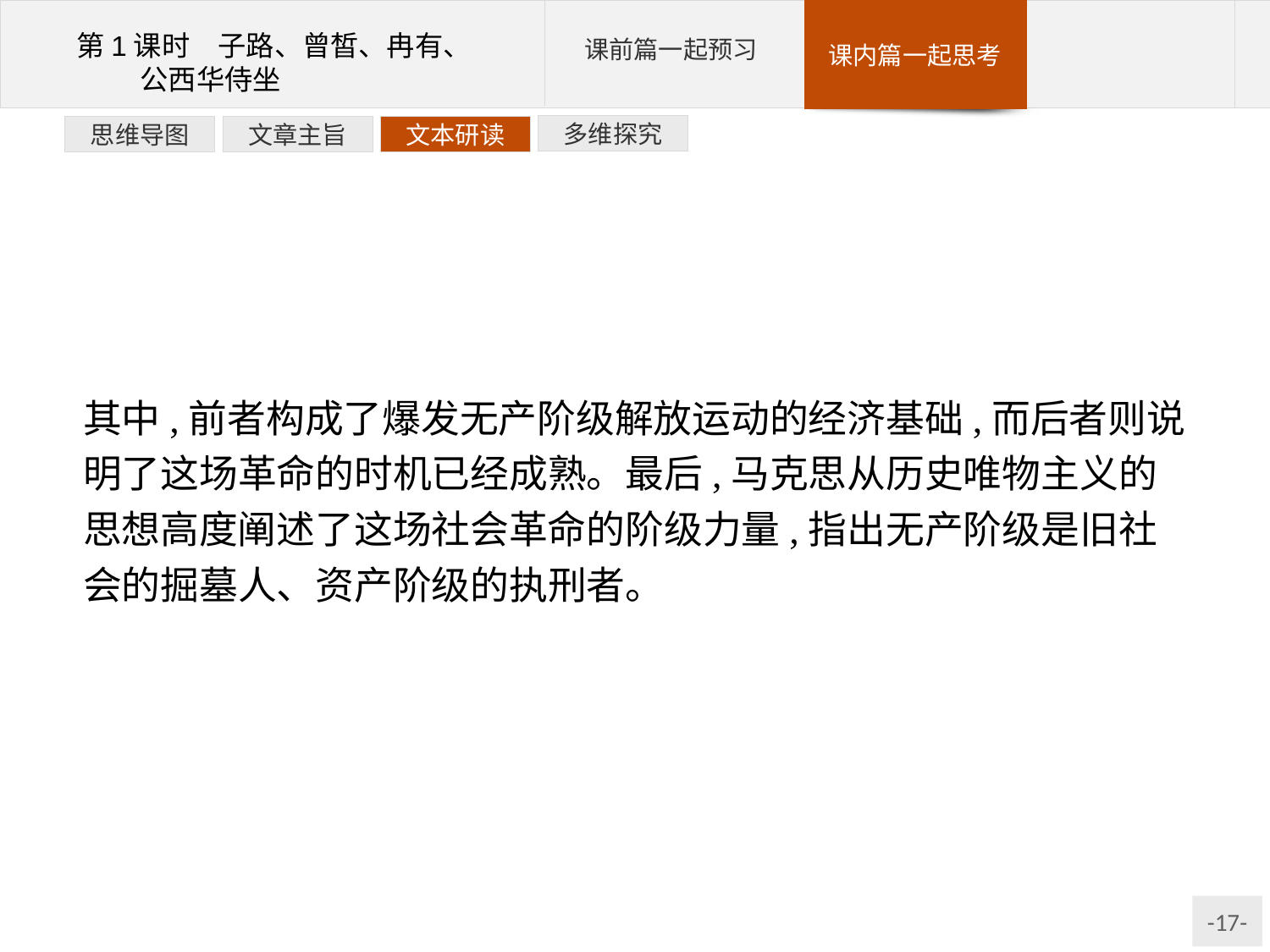

多维探究
文本研读
文章主旨
思维导图
其中,前者构成了爆发无产阶级解放运动的经济基础,而后者则说明了这场革命的时机已经成熟。最后,马克思从历史唯物主义的思想高度阐述了这场社会革命的阶级力量,指出无产阶级是旧社会的掘墓人、资产阶级的执刑者。